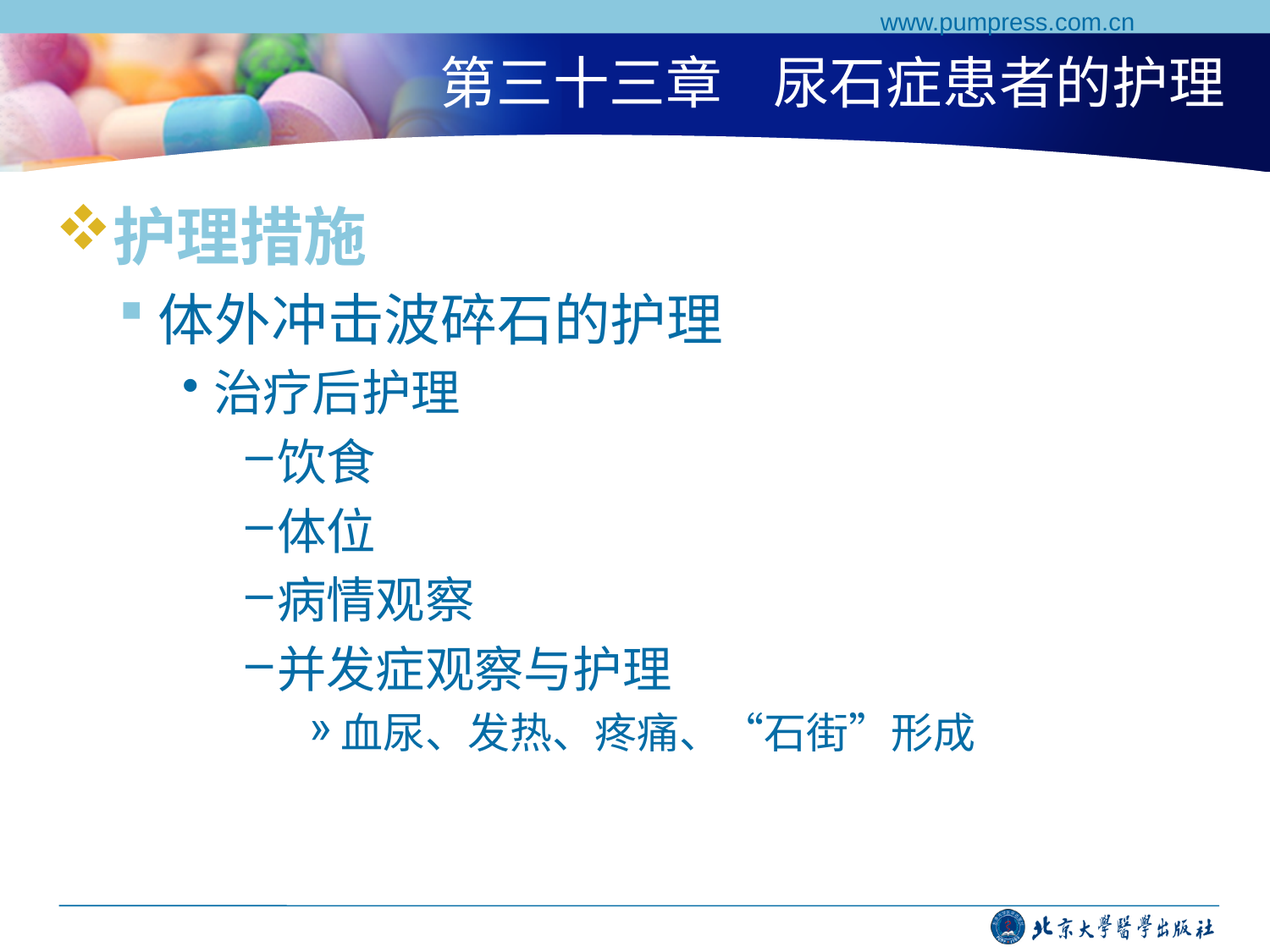

www.pumpress.com.cn
# 第三十三章    尿石症患者的护理
护理措施
体外冲击波碎石的护理
治疗后护理
饮食
体位
病情观察
并发症观察与护理
血尿、发热、疼痛、“石街”形成